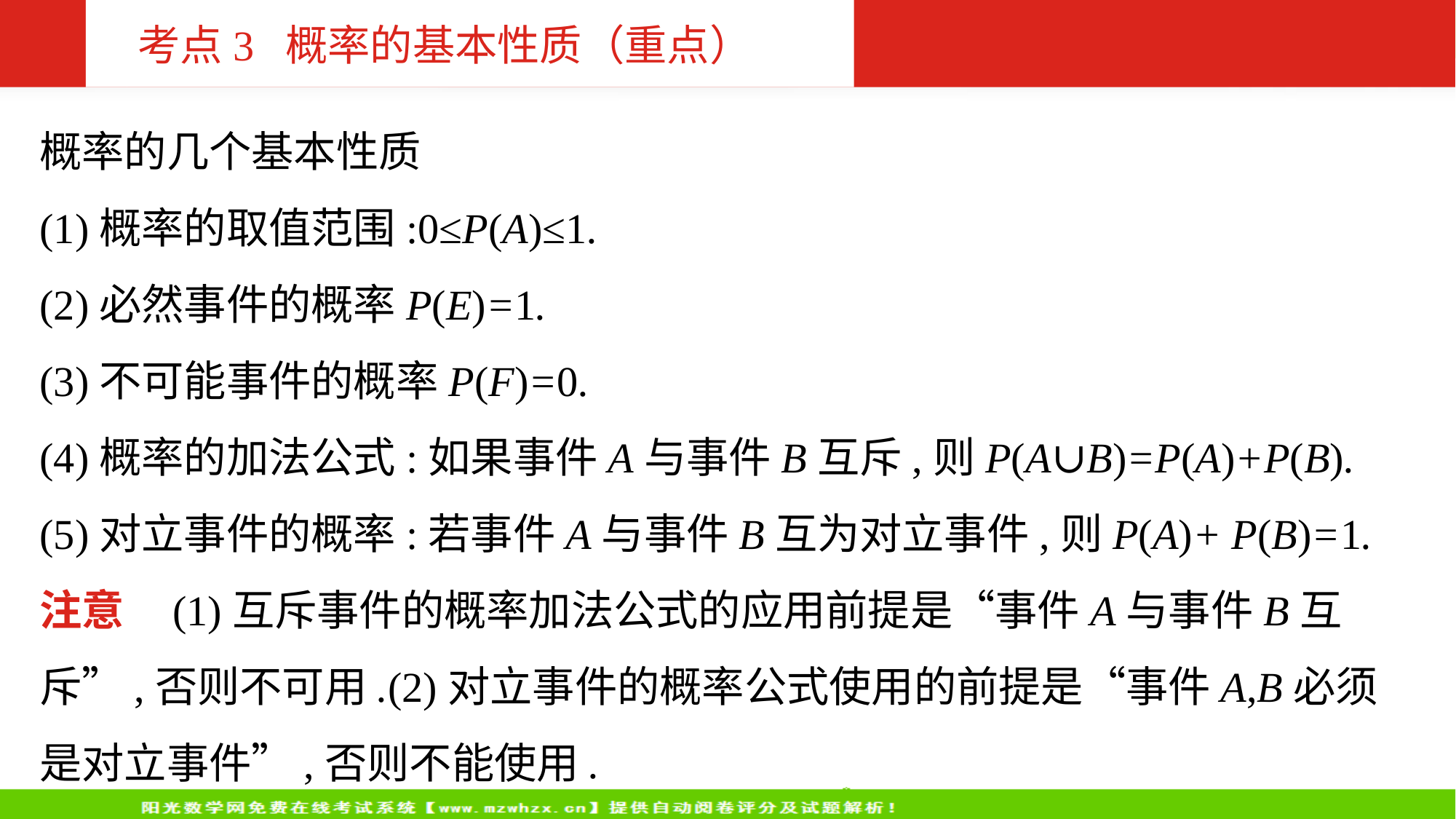

考点3  概率的基本性质（重点）

概率的几个基本性质
(1)概率的取值范围:0≤P(A)≤1.
(2)必然事件的概率P(E)=1.
(3)不可能事件的概率P(F)=0.
(4)概率的加法公式:如果事件A与事件B互斥,则P(A∪B)=P(A)+P(B).
(5)对立事件的概率:若事件A与事件B互为对立事件,则P(A)+ P(B)=1.
注意    (1)互斥事件的概率加法公式的应用前提是“事件A与事件B互斥”,否则不可用.(2)对立事件的概率公式使用的前提是“事件A,B必须是对立事件”,否则不能使用.